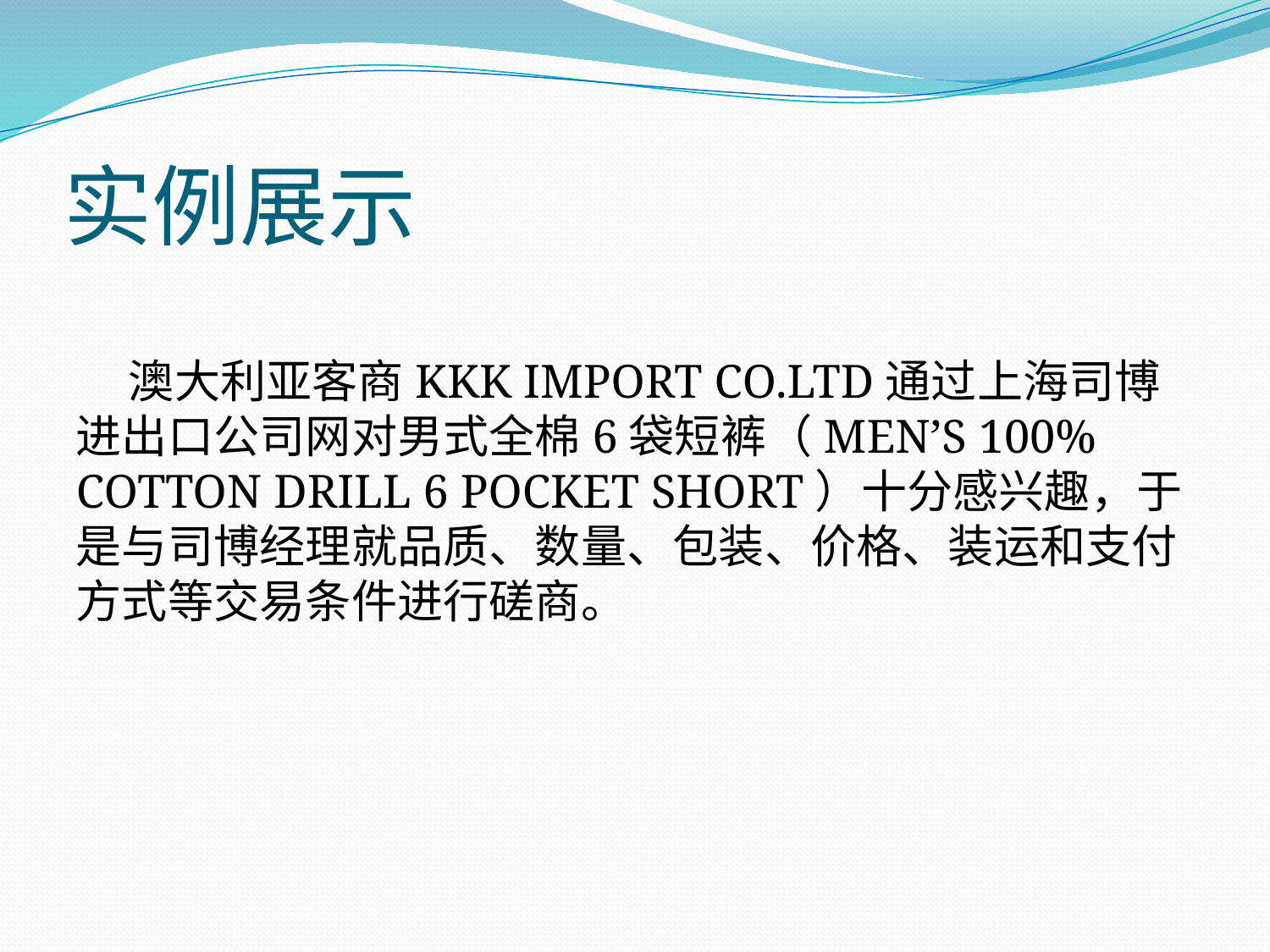

# 实例展示
    澳大利亚客商KKK IMPORT CO.LTD通过上海司博进出口公司网对男式全棉6袋短裤（MEN’S 100% COTTON DRILL 6 POCKET SHORT）十分感兴趣，于是与司博经理就品质、数量、包装、价格、装运和支付方式等交易条件进行磋商。